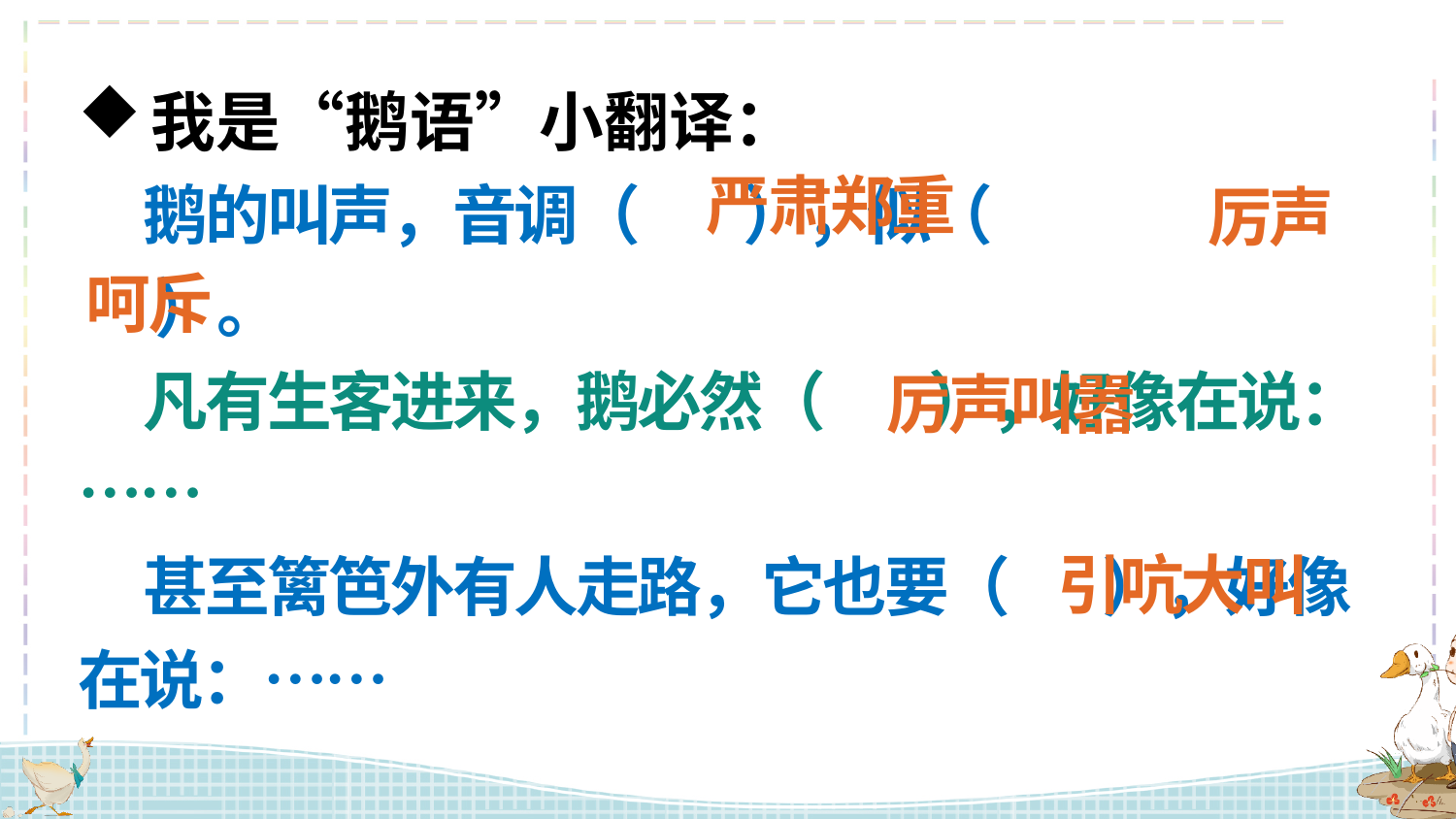

我是“鹅语”小翻译：
    鹅的叫声，音调（         ），似（
     ）。
    凡有生客进来，鹅必然（         ），好像在说：……
    甚至篱笆外有人走路，它也要（        ），好像在说：……
严肃郑重
厉声
呵斥
厉声叫嚣
引吭大叫